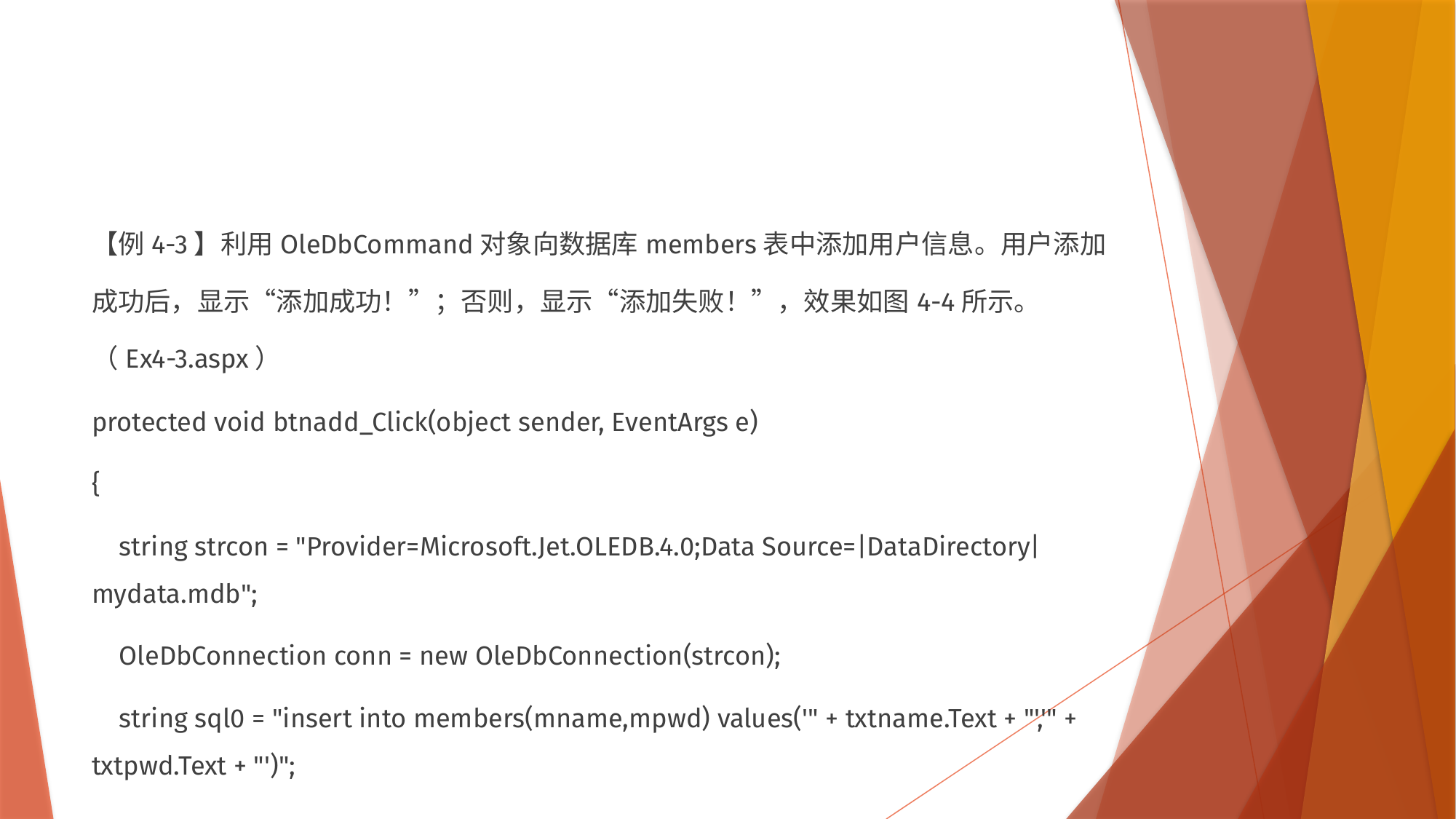

#
【例4-3】利用OleDbCommand对象向数据库members表中添加用户信息。用户添加成功后，显示“添加成功！”；否则，显示“添加失败！”，效果如图4-4所示。（Ex4-3.aspx）
protected void btnadd_Click(object sender, EventArgs e)
{
    string strcon = "Provider=Microsoft.Jet.OLEDB.4.0;Data Source=|DataDirectory|mydata.mdb";
    OleDbConnection conn = new OleDbConnection(strcon);
    string sql0 = "insert into members(mname,mpwd) values('" + txtname.Text + "','" + txtpwd.Text + "')";